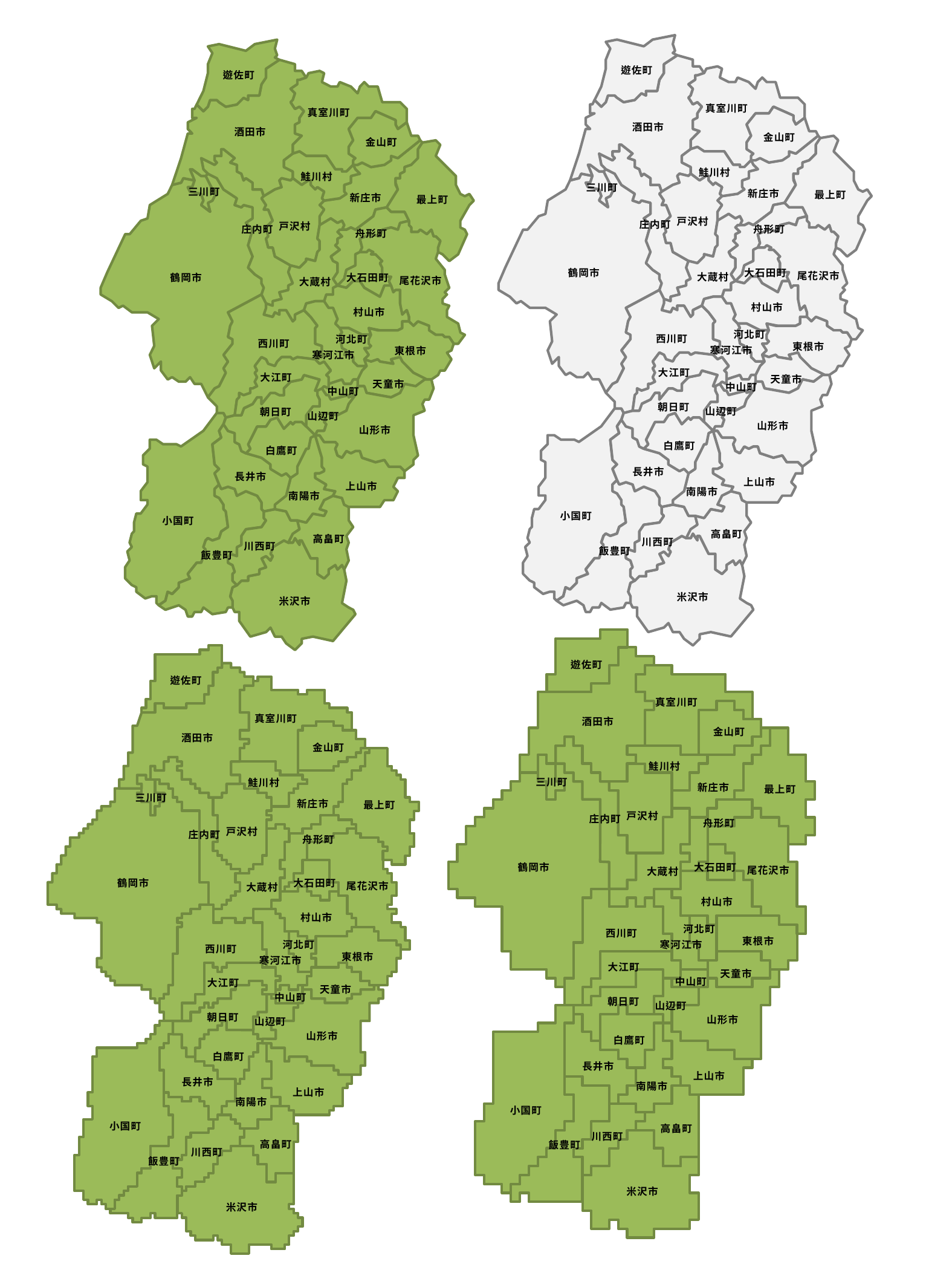

遊佐町
真室川町
酒田市
金山町
鮭川村
三川町
新庄市
最上町
戸沢村
庄内町
舟形町
鶴岡市
大石田町
尾花沢市
大蔵村
村山市
河北町
西川町
東根市
寒河江市
大江町
天童市
中山町
朝日町
山辺町
山形市
白鷹町
長井市
上山市
南陽市
小国町
高畠町
川西町
飯豊町
米沢市
遊佐町
真室川町
酒田市
金山町
鮭川村
三川町
新庄市
最上町
戸沢村
庄内町
舟形町
鶴岡市
大石田町
尾花沢市
大蔵村
村山市
河北町
西川町
東根市
寒河江市
大江町
天童市
中山町
朝日町
山辺町
山形市
白鷹町
長井市
上山市
南陽市
小国町
高畠町
川西町
飯豊町
米沢市

遊佐町
真室川町
酒田市
金山町
鮭川村
三川町
新庄市
最上町
戸沢村
庄内町
舟形町
鶴岡市
大石田町
尾花沢市
大蔵村
村山市
河北町
西川町
東根市
寒河江市
大江町
天童市
中山町
朝日町
山辺町
山形市
白鷹町
長井市
上山市
南陽市
小国町
高畠町
川西町
飯豊町
米沢市
遊佐町
真室川町
酒田市
金山町
鮭川村
三川町
新庄市
最上町
戸沢村
庄内町
舟形町
鶴岡市
大石田町
尾花沢市
大蔵村
村山市
河北町
西川町
東根市
寒河江市
大江町
天童市
中山町
朝日町
山辺町
山形市
白鷹町
長井市
上山市
南陽市
小国町
高畠町
川西町
飯豊町
米沢市